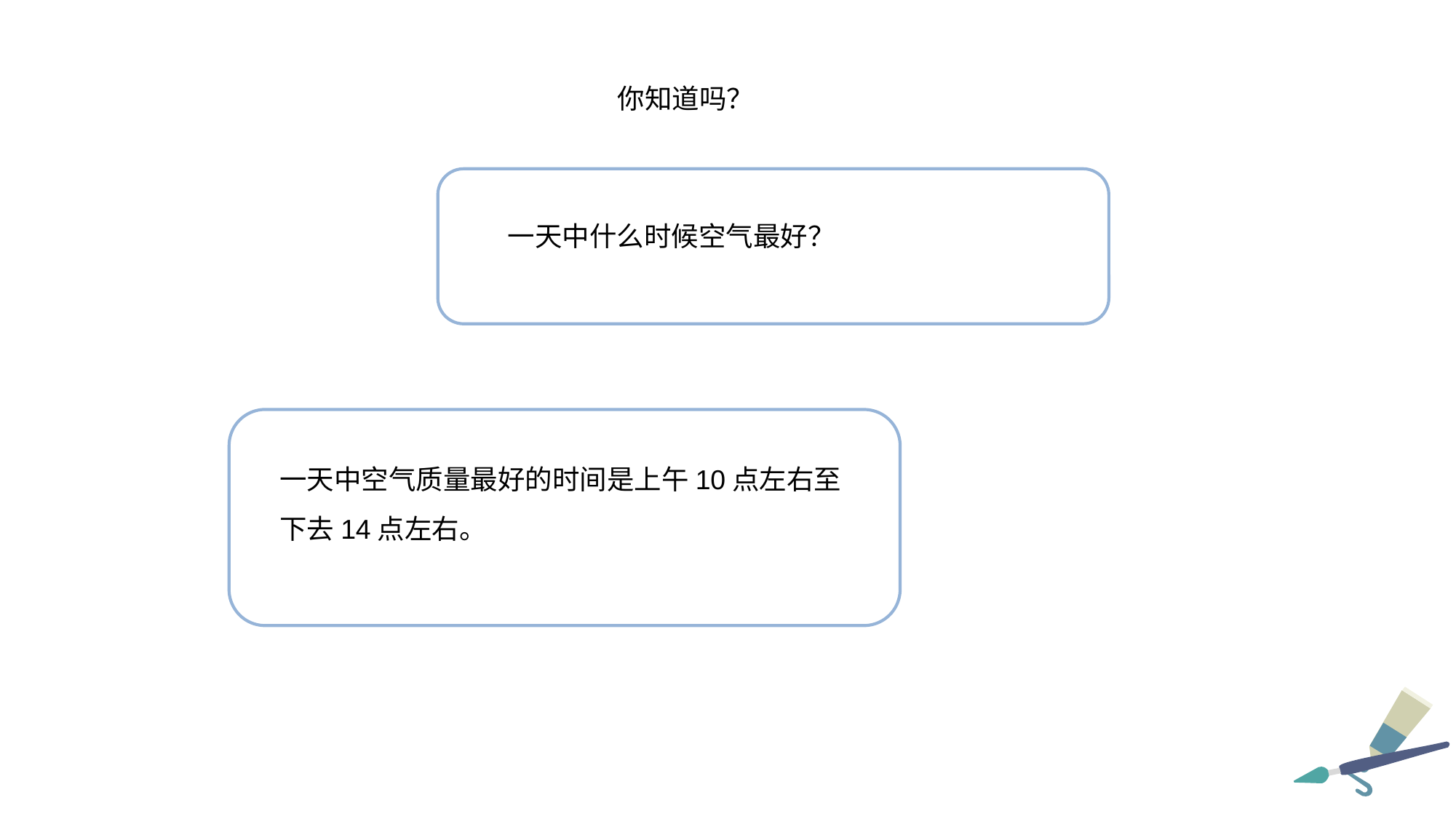

你知道吗？

一天中什么时候空气最好？

一天中空气质量最好的时间是上午10点左右至下去14点左右。